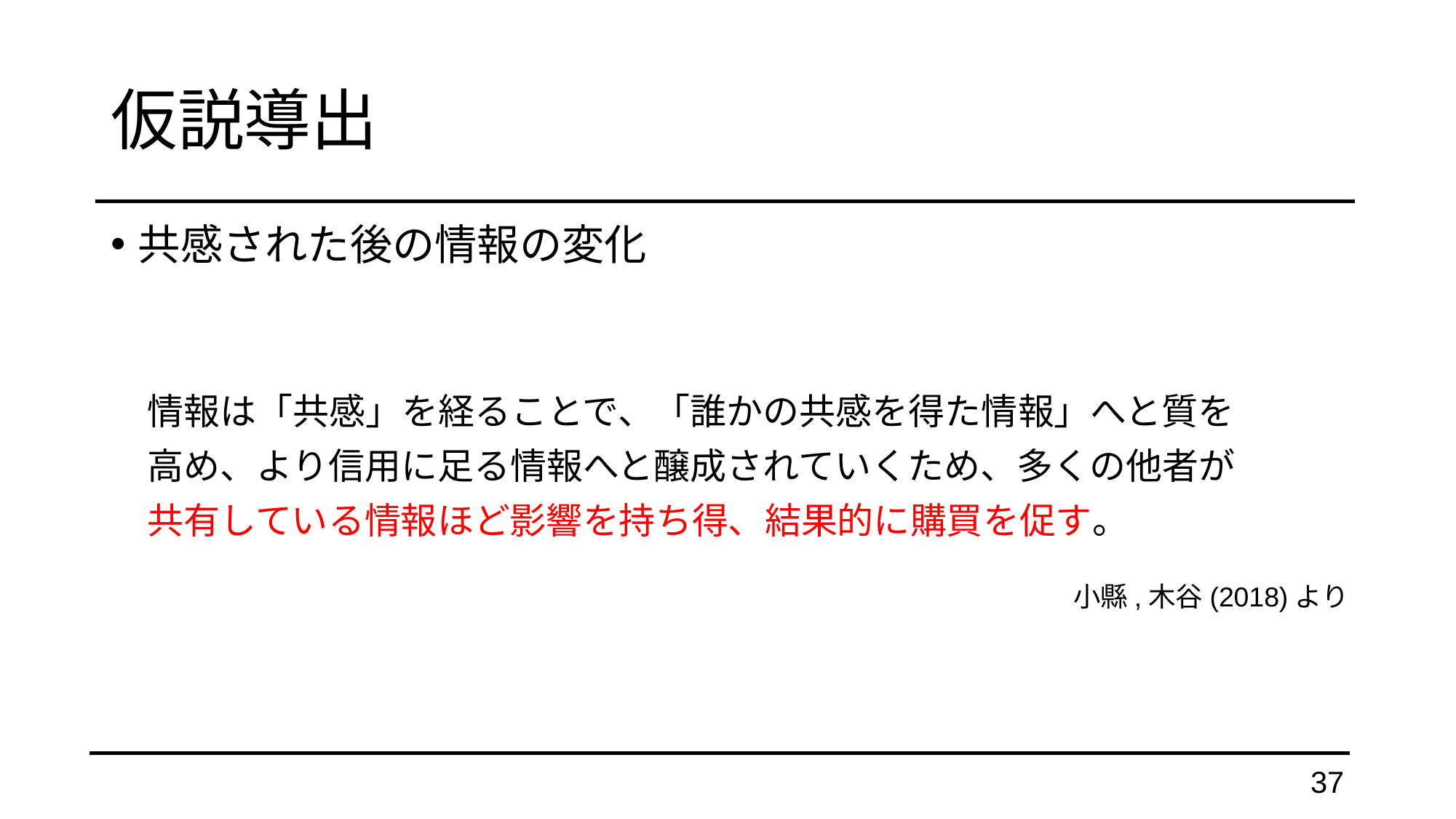

# 仮説導出
共感された後の情報の変化

　情報は「共感」を経ることで、「誰かの共感を得た情報」へと質を
　高め、より信用に足る情報へと醸成されていくため、多くの他者が
　共有している情報ほど影響を持ち得、結果的に購買を促す。
小縣,木谷(2018)より
37